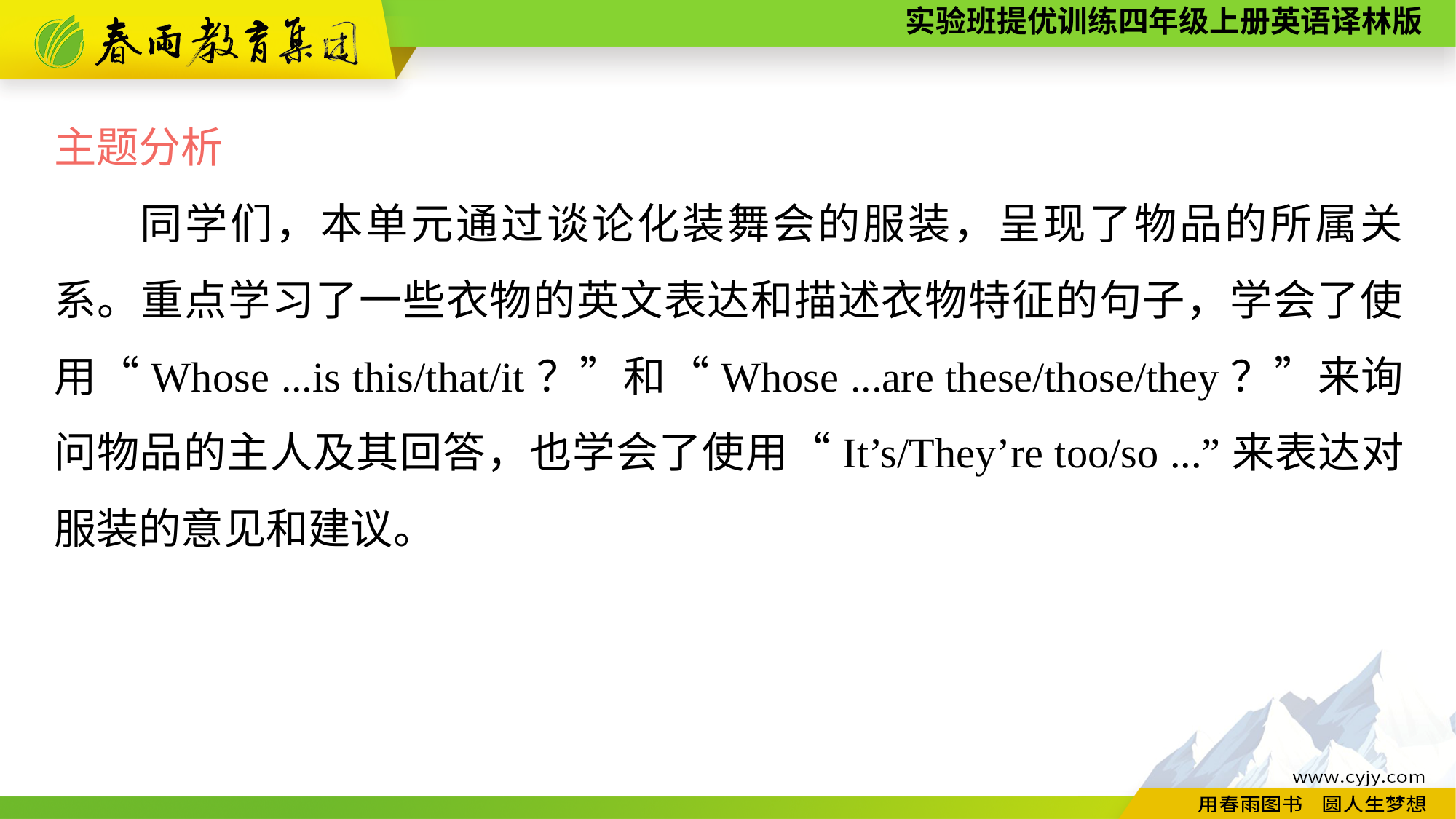

主题分析
同学们，本单元通过谈论化装舞会的服装，呈现了物品的所属关系。重点学习了一些衣物的英文表达和描述衣物特征的句子，学会了使用“Whose ...is this/that/it？”和“Whose ...are these/those/they？”来询问物品的主人及其回答，也学会了使用“It’s/They’re too/so ...”来表达对服装的意见和建议。